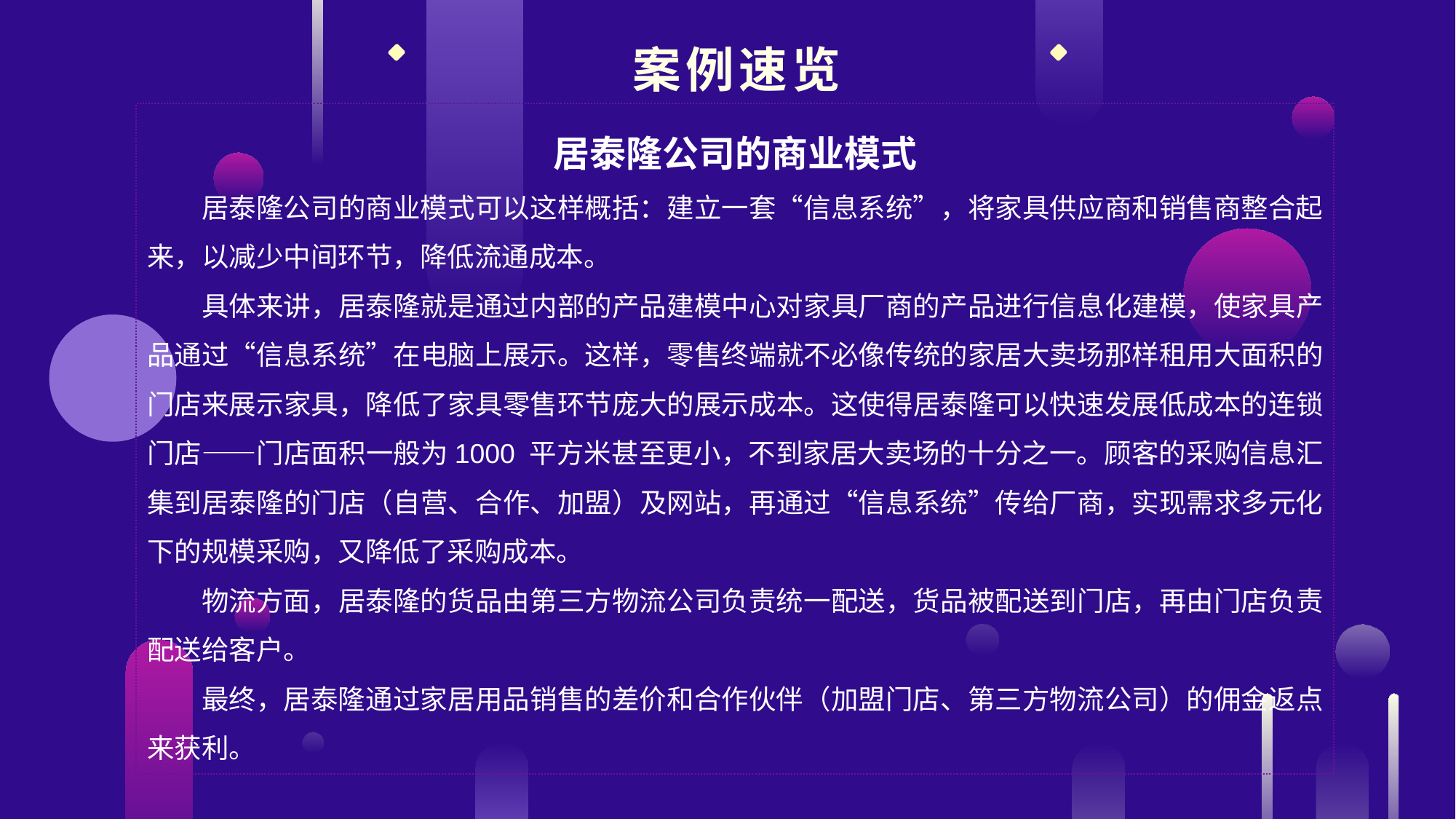

案例速览

居泰隆公司的商业模式
居泰隆公司的商业模式可以这样概括：建立一套“信息系统”，将家具供应商和销售商整合起来，以减少中间环节，降低流通成本。
具体来讲，居泰隆就是通过内部的产品建模中心对家具厂商的产品进行信息化建模，使家具产品通过“信息系统”在电脑上展示。这样，零售终端就不必像传统的家居大卖场那样租用大面积的门店来展示家具，降低了家具零售环节庞大的展示成本。这使得居泰隆可以快速发展低成本的连锁门店——门店面积一般为1000 平方米甚至更小，不到家居大卖场的十分之一。顾客的采购信息汇集到居泰隆的门店（自营、合作、加盟）及网站，再通过“信息系统”传给厂商，实现需求多元化下的规模采购，又降低了采购成本。
物流方面，居泰隆的货品由第三方物流公司负责统一配送，货品被配送到门店，再由门店负责配送给客户。
最终，居泰隆通过家居用品销售的差价和合作伙伴（加盟门店、第三方物流公司）的佣金返点来获利。